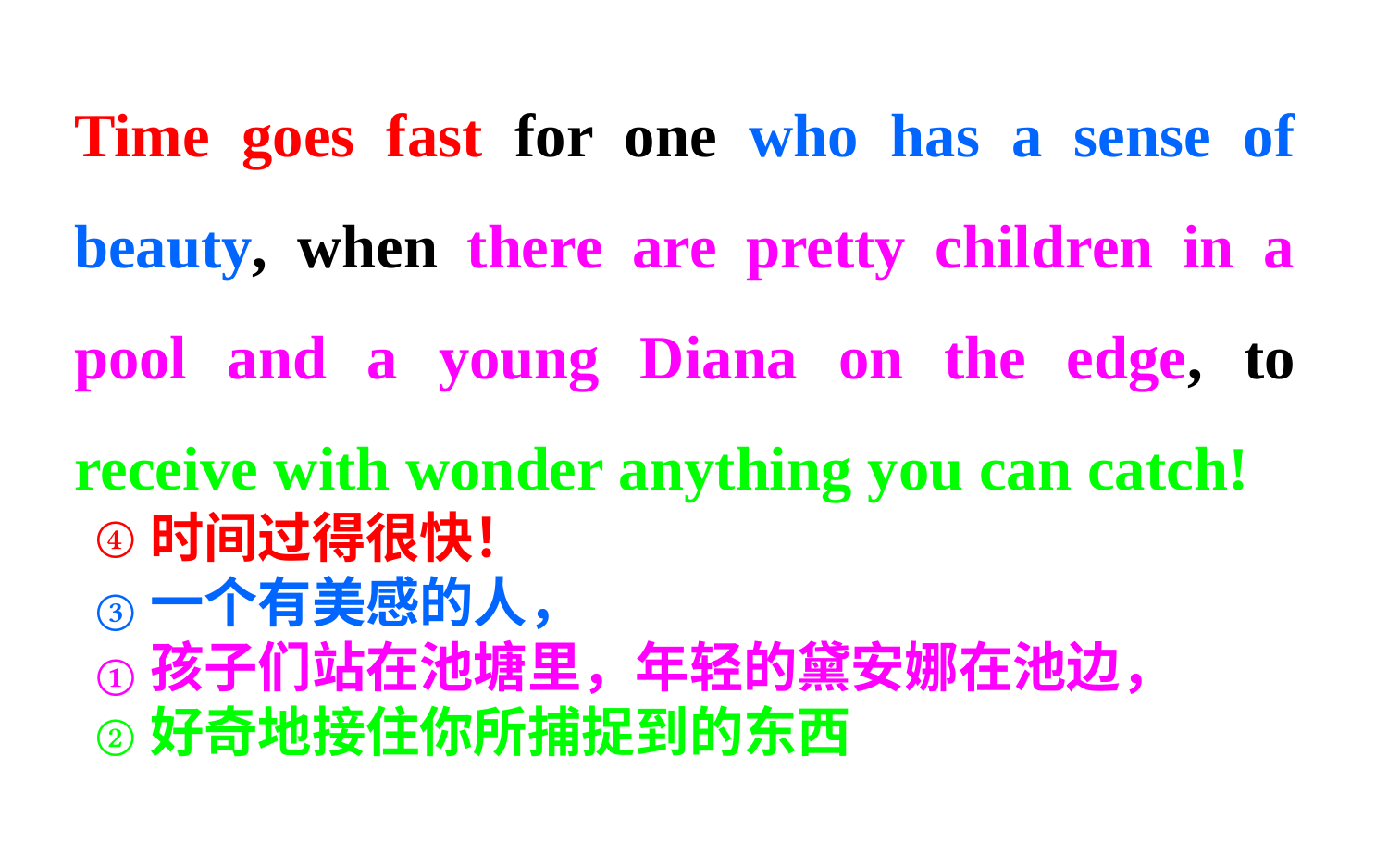

Time goes fast for one who has a sense of beauty, when there are pretty children in a pool and a young Diana on the edge, to receive with wonder anything you can catch!
时间过得很快！
一个有美感的人，
孩子们站在池塘里，年轻的黛安娜在池边，
好奇地接住你所捕捉到的东西

④
③
①
②